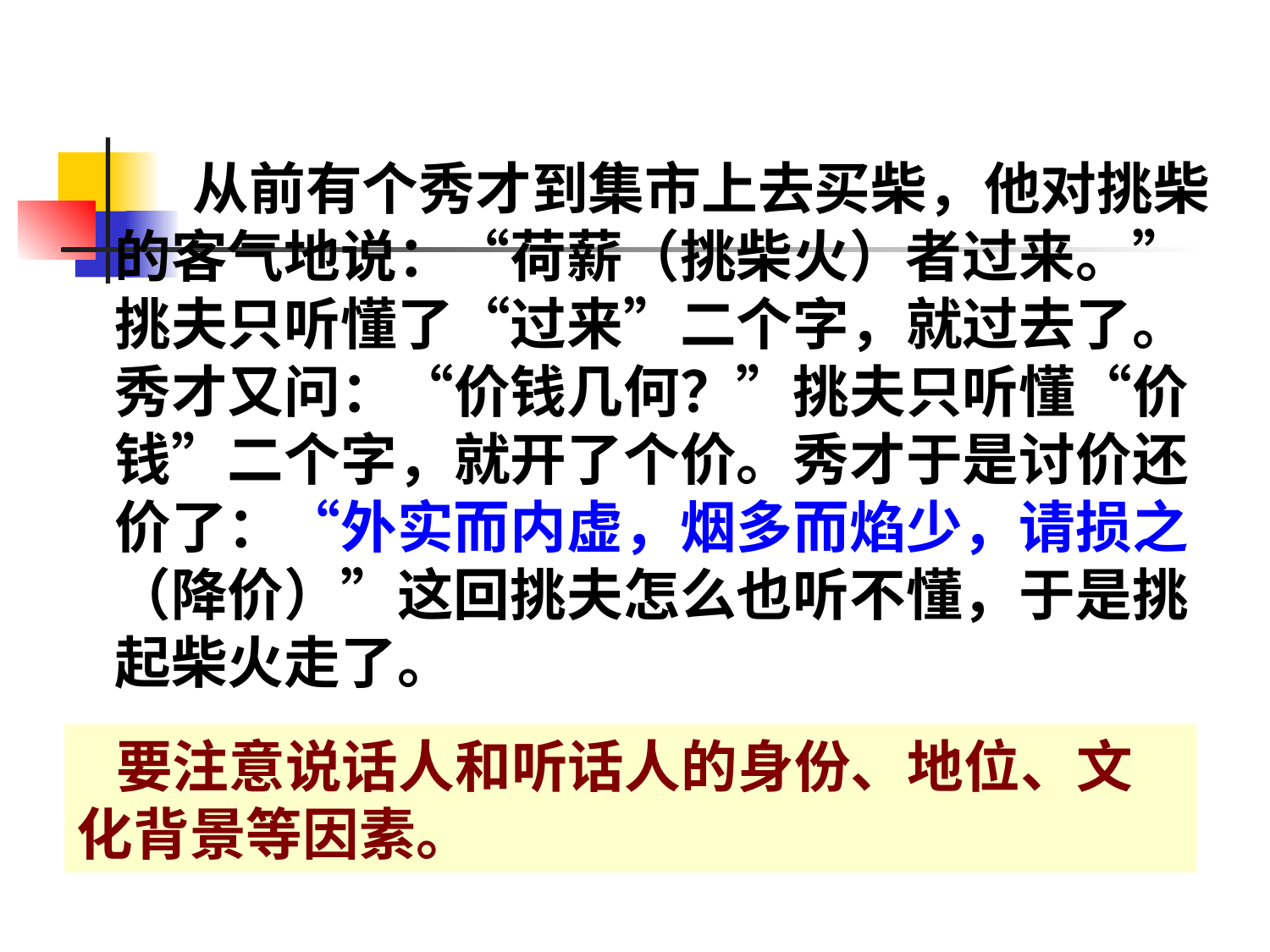

从前有个秀才到集市上去买柴，他对挑柴的客气地说：“荷薪（挑柴火）者过来。”挑夫只听懂了“过来”二个字，就过去了。秀才又问：“价钱几何？”挑夫只听懂“价钱”二个字，就开了个价。秀才于是讨价还价了：“外实而内虚，烟多而焰少，请损之（降价）”这回挑夫怎么也听不懂，于是挑起柴火走了。
  要注意说话人和听话人的身份、地位、文化背景等因素。